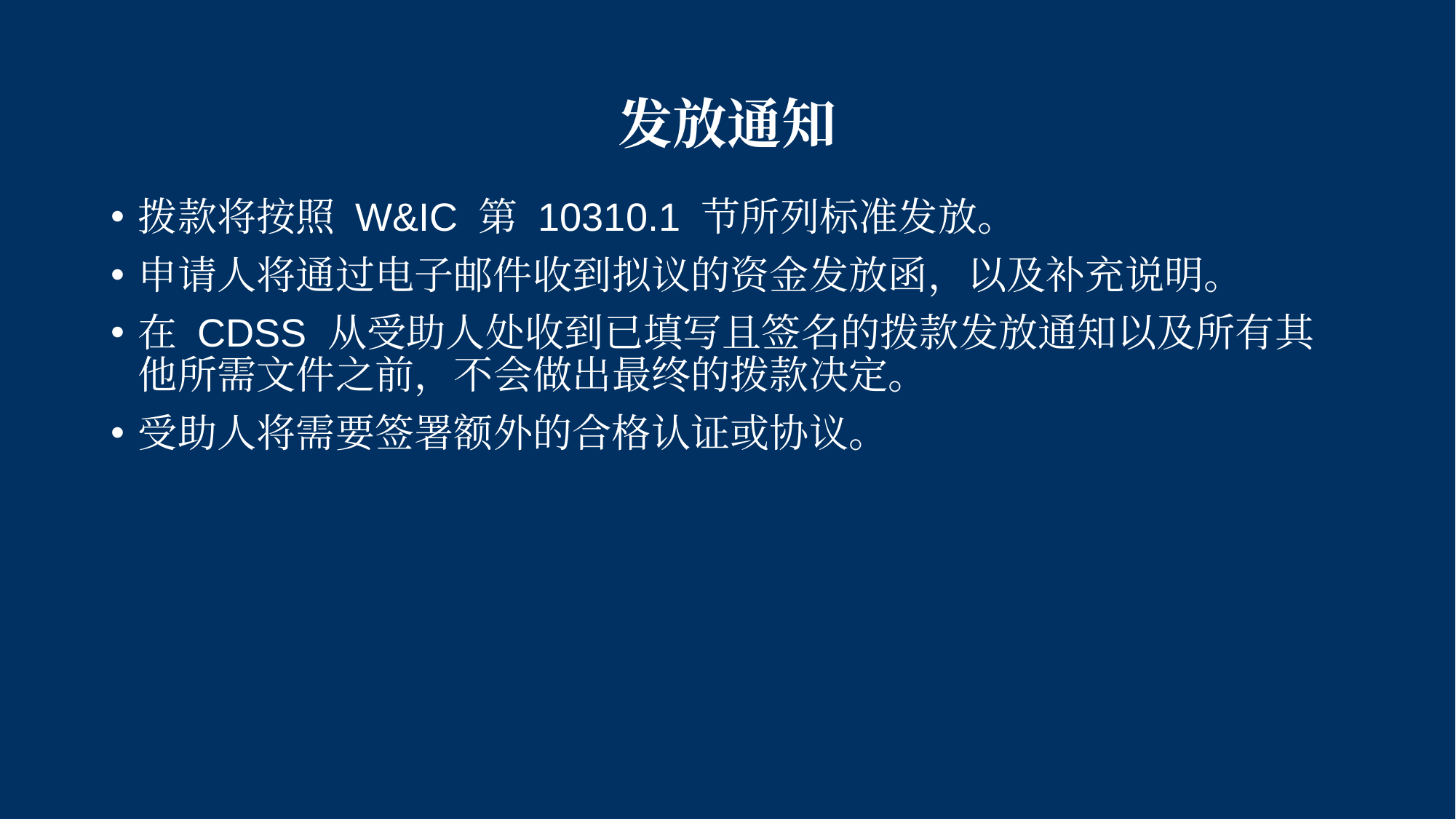

# 发放通知
拨款将按照 W&IC 第 10310.1 节所列标准发放。
申请人将通过电子邮件收到拟议的资金发放函，以及补充说明。
在 CDSS 从受助人处收到已填写且签名的拨款发放通知以及所有其他所需文件之前，不会做出最终的拨款决定。
受助人将需要签署额外的合格认证或协议。